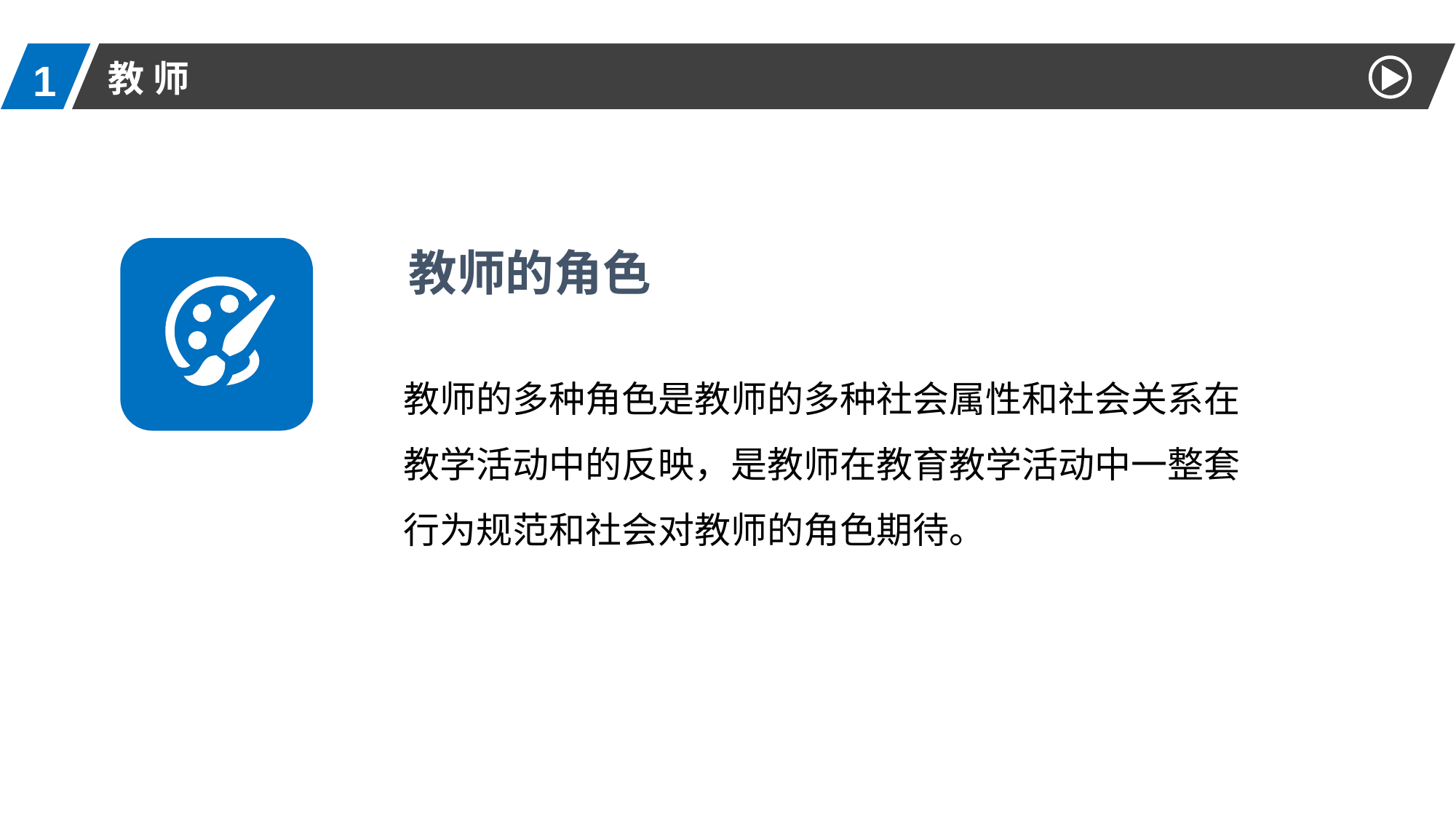

1
教 师

教师的角色

教师的多种角色是教师的多种社会属性和社会关系在教学活动中的反映，是教师在教育教学活动中一整套行为规范和社会对教师的角色期待。